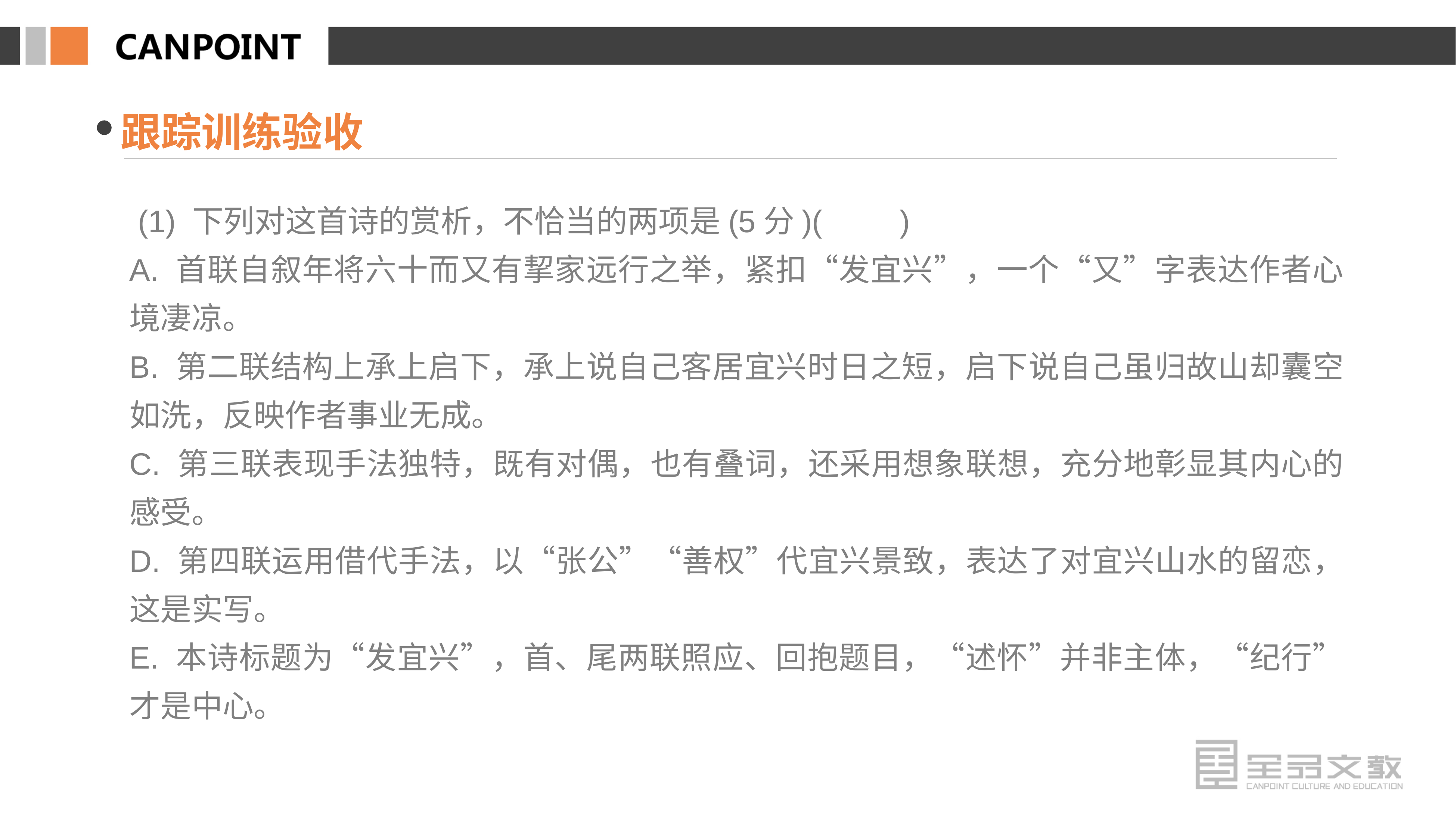

跟踪训练验收

 (1) 下列对这首诗的赏析，不恰当的两项是(5分)(　　)
A. 首联自叙年将六十而又有挈家远行之举，紧扣“发宜兴”，一个“又”字表达作者心境凄凉。
B. 第二联结构上承上启下，承上说自己客居宜兴时日之短，启下说自己虽归故山却囊空如洗，反映作者事业无成。
C. 第三联表现手法独特，既有对偶，也有叠词，还采用想象联想，充分地彰显其内心的感受。
D. 第四联运用借代手法，以“张公”“善权”代宜兴景致，表达了对宜兴山水的留恋，这是实写。
E. 本诗标题为“发宜兴”，首、尾两联照应、回抱题目，“述怀”并非主体，“纪行”才是中心。